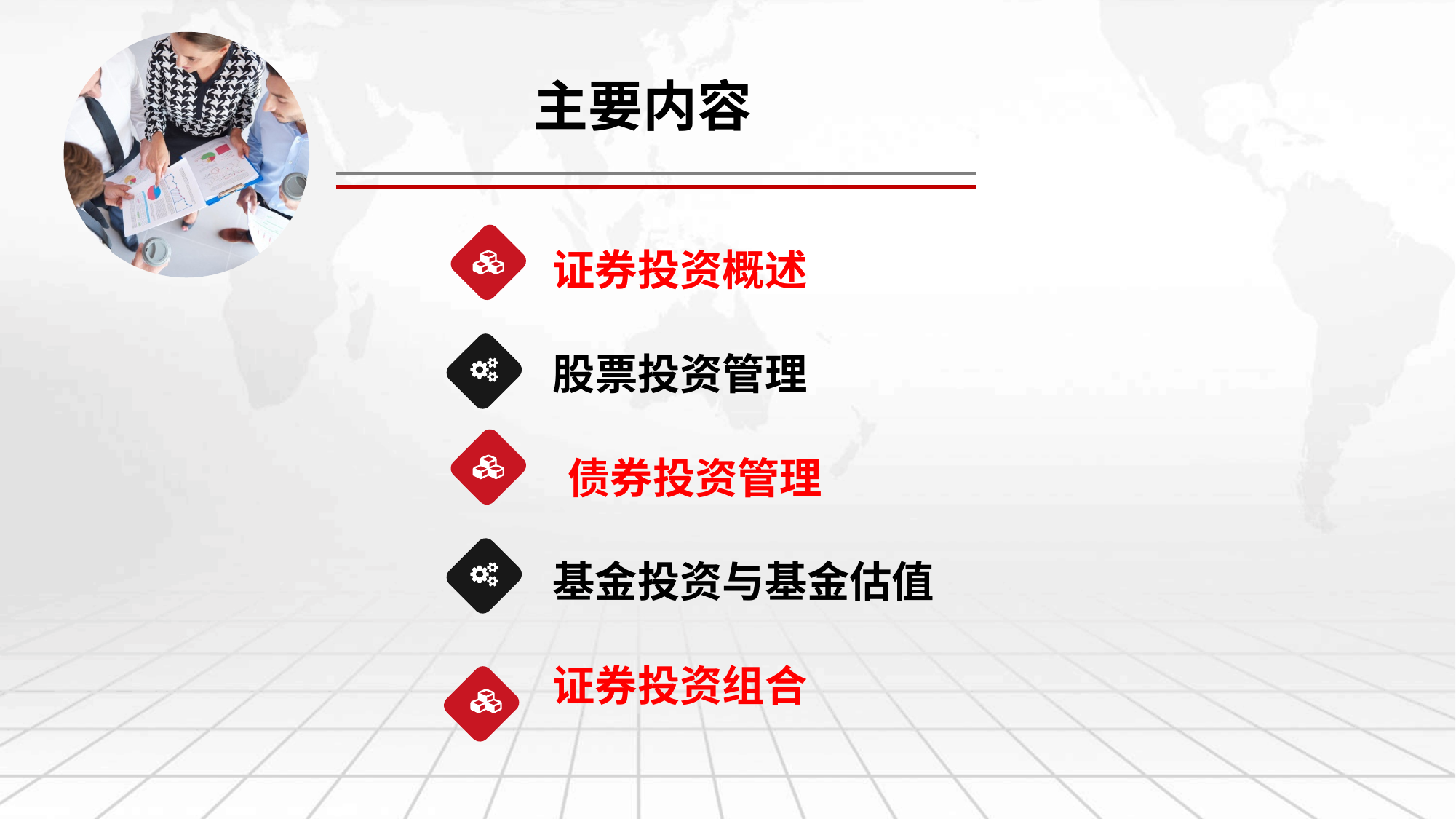

主要内容

证券投资概述
股票投资管理

债券投资管理
基金投资与基金估值
证券投资组合